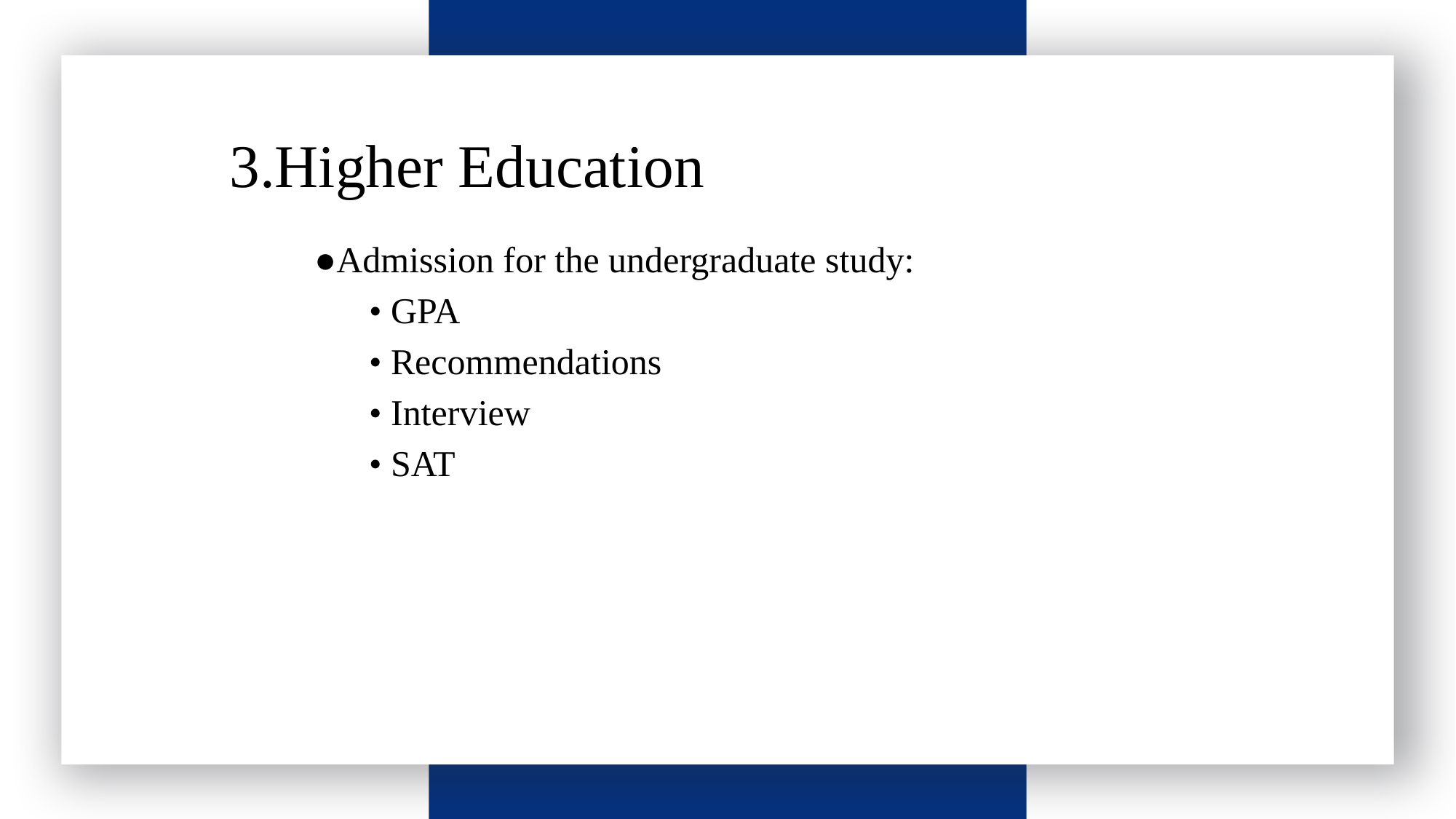

请输入标题
3.Higher Education
●Admission for the undergraduate study:
      • GPA
      • Recommendations
      • Interview
      • SAT